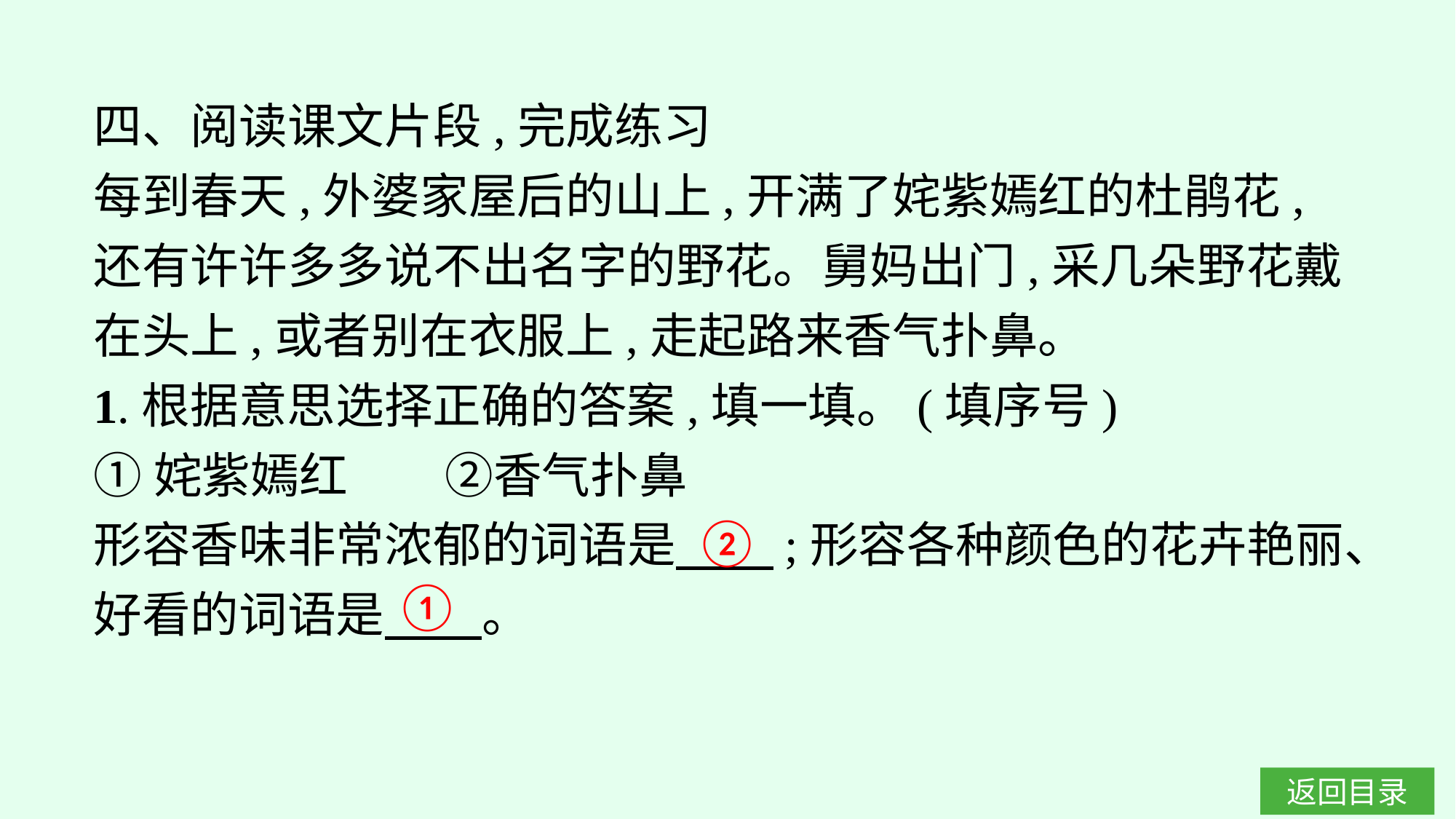

四、阅读课文片段,完成练习
每到春天,外婆家屋后的山上,开满了姹紫嫣红的杜鹃花,还有许许多多说不出名字的野花。舅妈出门,采几朵野花戴在头上,或者别在衣服上,走起路来香气扑鼻。
1.根据意思选择正确的答案,填一填。(填序号)
①姹紫嫣红　　②香气扑鼻
形容香味非常浓郁的词语是　　;形容各种颜色的花卉艳丽、好看的词语是　　。
②
①